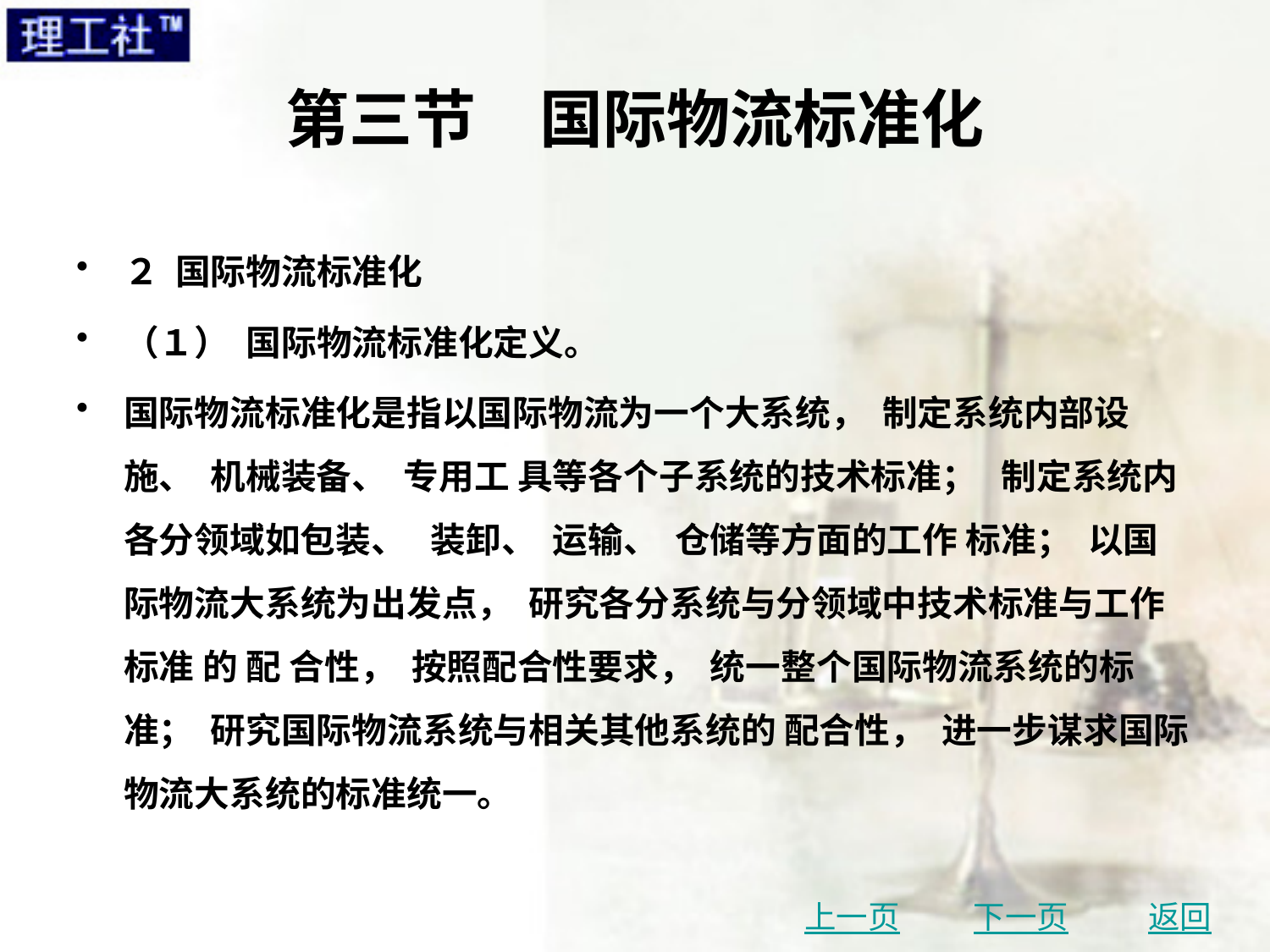

# 第三节　国际物流标准化
２  国际物流标准化
（１）  国际物流标准化定义。
国际物流标准化是指以国际物流为一个大系统，  制定系统内部设施、  机械装备、  专用工 具等各个子系统的技术标准；   制定系统内各分领域如包装、   装卸、  运输、  仓储等方面的工作 标准；  以国际物流大系统为出发点，  研究各分系统与分领域中技术标准与工作标准 的 配 合性，  按照配合性要求，  统一整个国际物流系统的标准；  研究国际物流系统与相关其他系统的 配合性，  进一步谋求国际物流大系统的标准统一。

上一页
下一页
返回